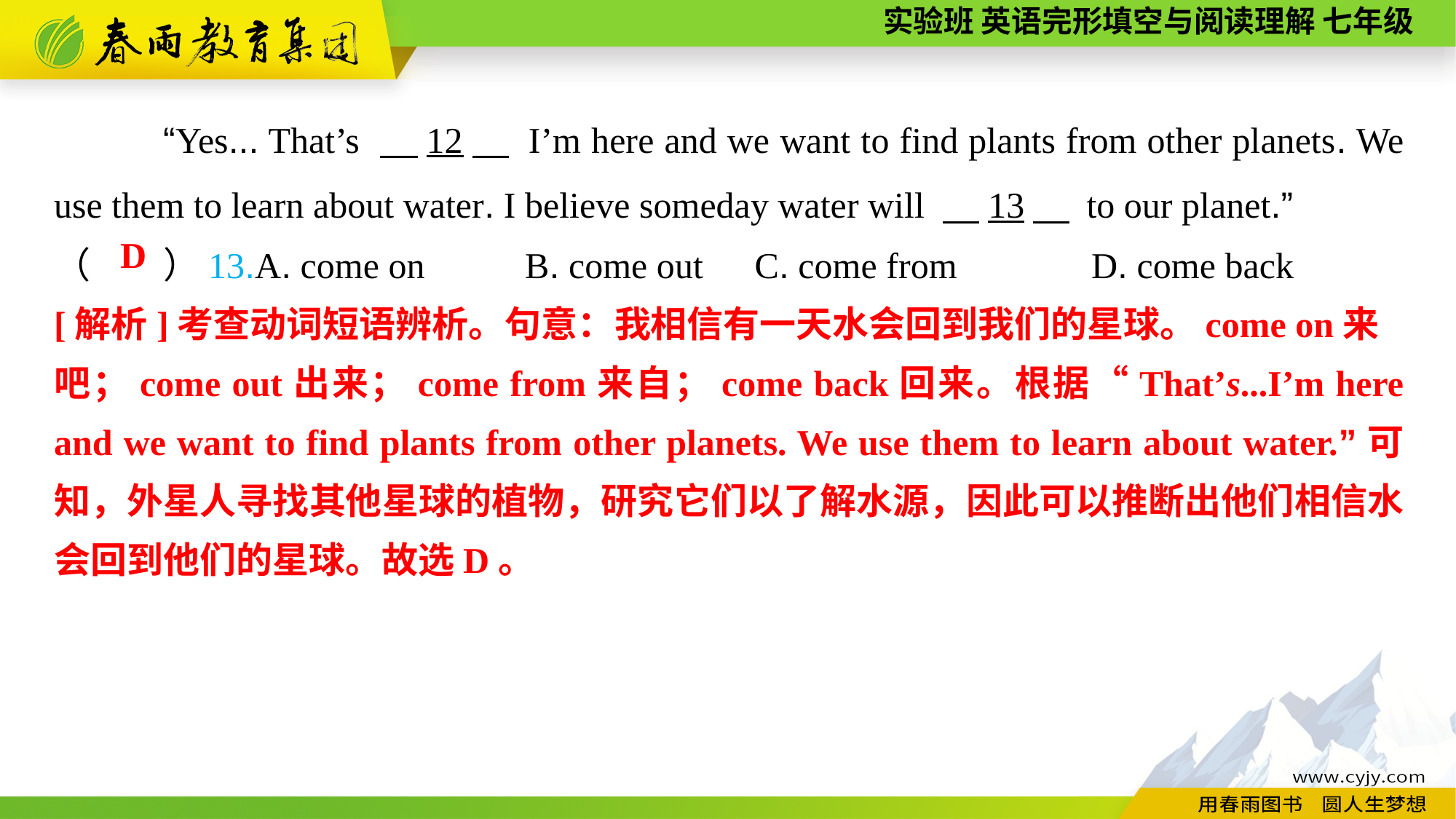

“Yes... That’s 　12　 I’m here and we want to find plants from other planets. We use them to learn about water. I believe someday water will 　13　 to our planet.”
（　　）13.A. come on           B. come out	     C. come from	      D. come back
D
[解析]考查动词短语辨析。句意：我相信有一天水会回到我们的星球。come on来
吧；come out出来；come from来自；come back回来。根据“That’s...I’m here and we want to find plants from other planets. We use them to learn about water.”可知，外星人寻找其他星球的植物，研究它们以了解水源，因此可以推断出他们相信水会回到他们的星球。故选D。